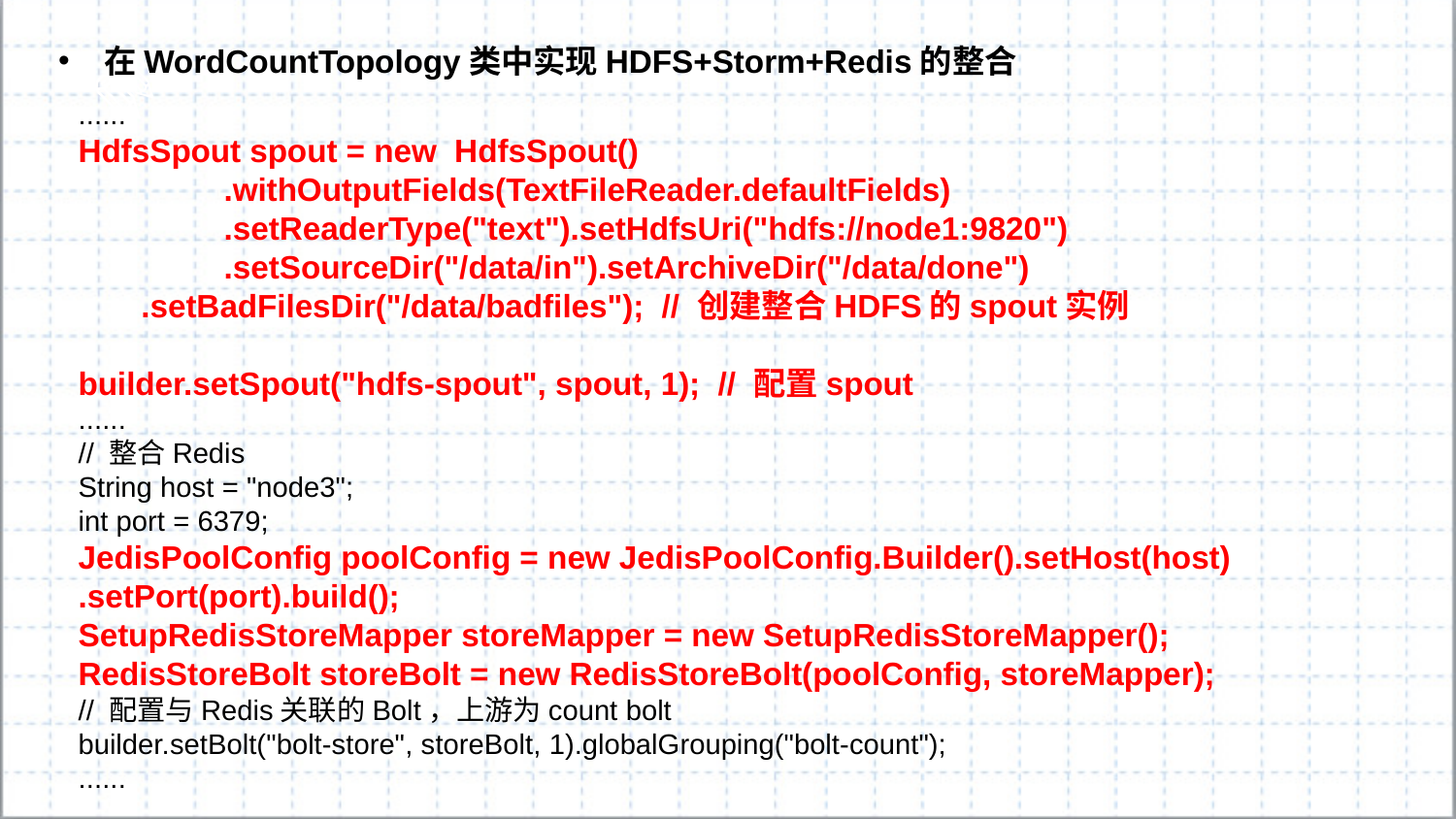

在WordCountTopology类中实现HDFS+Storm+Redis的整合
......
HdfsSpout spout = new  HdfsSpout()
	.withOutputFields(TextFileReader.defaultFields)
	.setReaderType("text").setHdfsUri("hdfs://node1:9820")
	.setSourceDir("/data/in").setArchiveDir("/data/done")
       .setBadFilesDir("/data/badfiles");  // 创建整合HDFS的spout实例

builder.setSpout("hdfs-spout", spout, 1);  // 配置spout
......
// 整合Redis
String host = "node3";
int port = 6379;
JedisPoolConfig poolConfig = new JedisPoolConfig.Builder().setHost(host)
.setPort(port).build();
SetupRedisStoreMapper storeMapper = new SetupRedisStoreMapper();
RedisStoreBolt storeBolt = new RedisStoreBolt(poolConfig, storeMapper);
// 配置与Redis关联的Bolt，上游为count bolt
builder.setBolt("bolt-store", storeBolt, 1).globalGrouping("bolt-count");
......